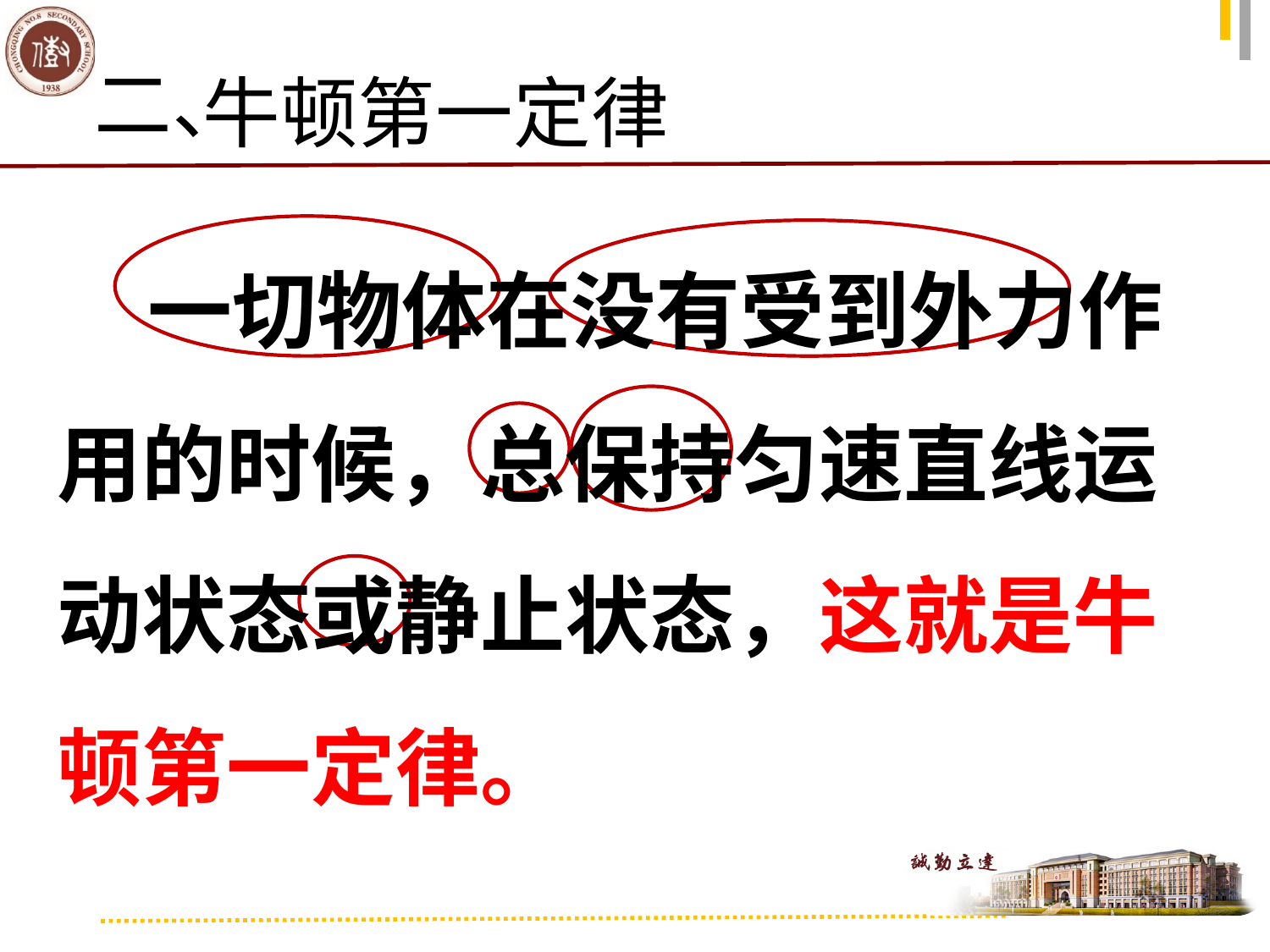

二、
牛顿第一定律
一切物体在没有受到外力作用的时候，总保持匀速直线运动状态或静止状态，这就是牛顿第一定律。